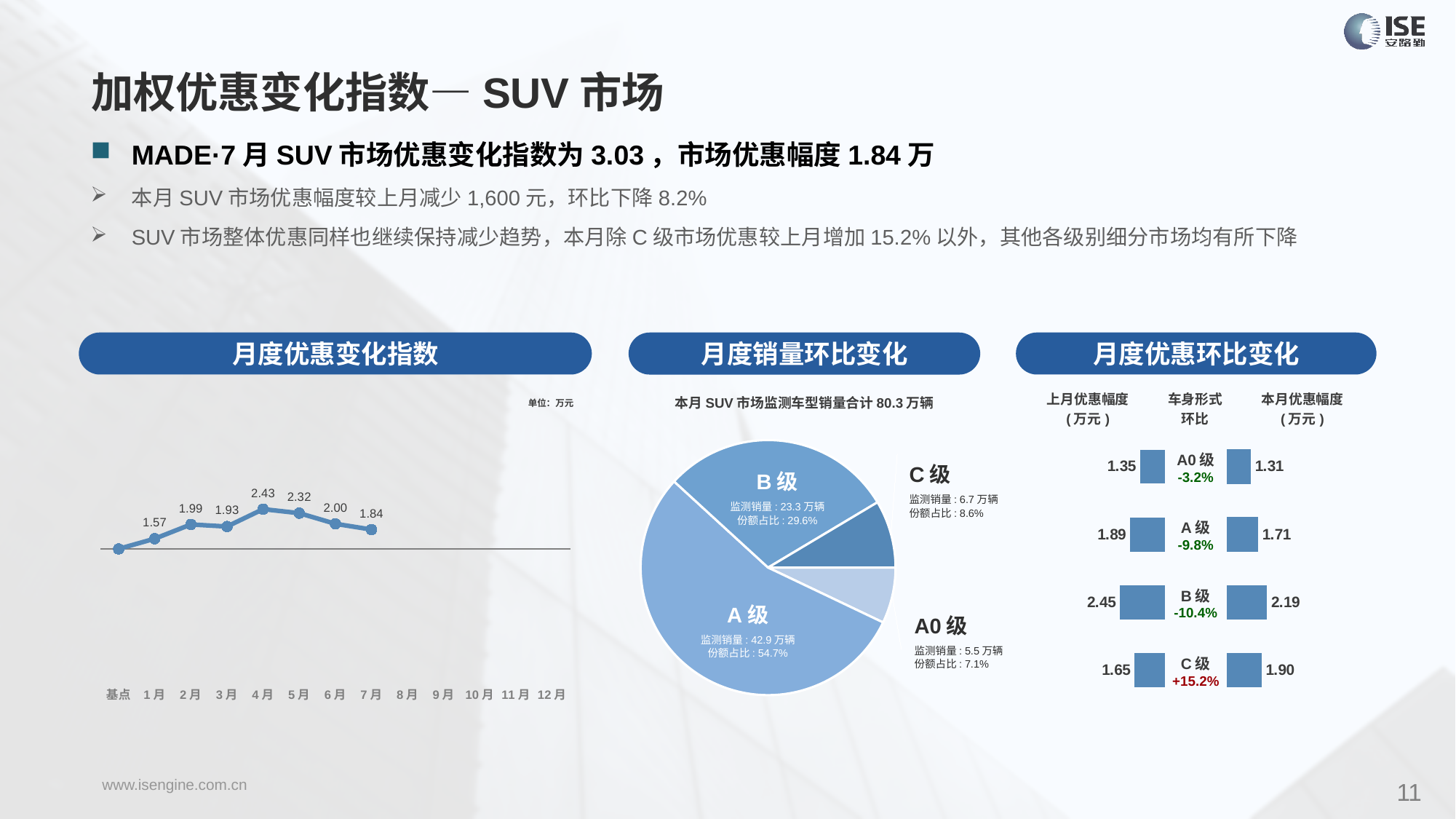

加权优惠变化指数—SUV市场
MADE·7月SUV市场优惠变化指数为3.03，市场优惠幅度1.84万
本月SUV市场优惠幅度较上月减少1,600元，环比下降8.2%
SUV市场整体优惠同样也继续保持减少趋势，本月除C级市场优惠较上月增加15.2%以外，其他各级别细分市场均有所下降
月度优惠变化指数

月度优惠环比变化

月度销量环比变化

### Chart

| Category | Y2022 |
|---|---|
| 基点 | 0.0 |
| 1月 | 1.6 |
| 2月 | 3.82 |
| 3月 | 3.5 |
| 4月 | 6.21 |
| 5月 | 5.59 |
| 6月 | 3.92 |
| 7月 | 3.03 |
| 8月 | None |
| 9月 | None |
| 10月 | None |
| 11月 | None |
| 12月 | None |
本月SUV市场监测车型销量合计80.3万辆
| 上月优惠幅度 (万元) | 车身形式 环比 | 本月优惠幅度 (万元) |
| --- | --- | --- |
单位：万元

### Chart

| Category | 细分市场 |
|---|---|
| A0级 | 55595.0 |
| A级 | 429781.0 |
| B级 | 232731.0 |
| C级 | 67232.0 |
| A0级 -3.2% |
| --- |
| A级 -9.8% |
| B级 -10.4% |
| C级 +15.2% |

### Chart

| Category | 成交均价 |
|---|---|
| A0 | 1.35 |
| A | 1.89 |
| B | 2.45 |
| C | 1.65 |

### Chart

| Category | 金额 |
|---|---|
| A0 | 1.3076567137333093 |
| A | 1.7094856291925435 |
| B | 2.1915299956203174 |
| C | 1.8982888464284235 |
C级
监测销量: 6.7万辆
份额占比: 8.6%
B级
监测销量: 23.3万辆
份额占比: 29.6%
A级
监测销量: 42.9万辆
份额占比: 54.7%
A0级
监测销量: 5.5万辆
份额占比: 7.1%
11